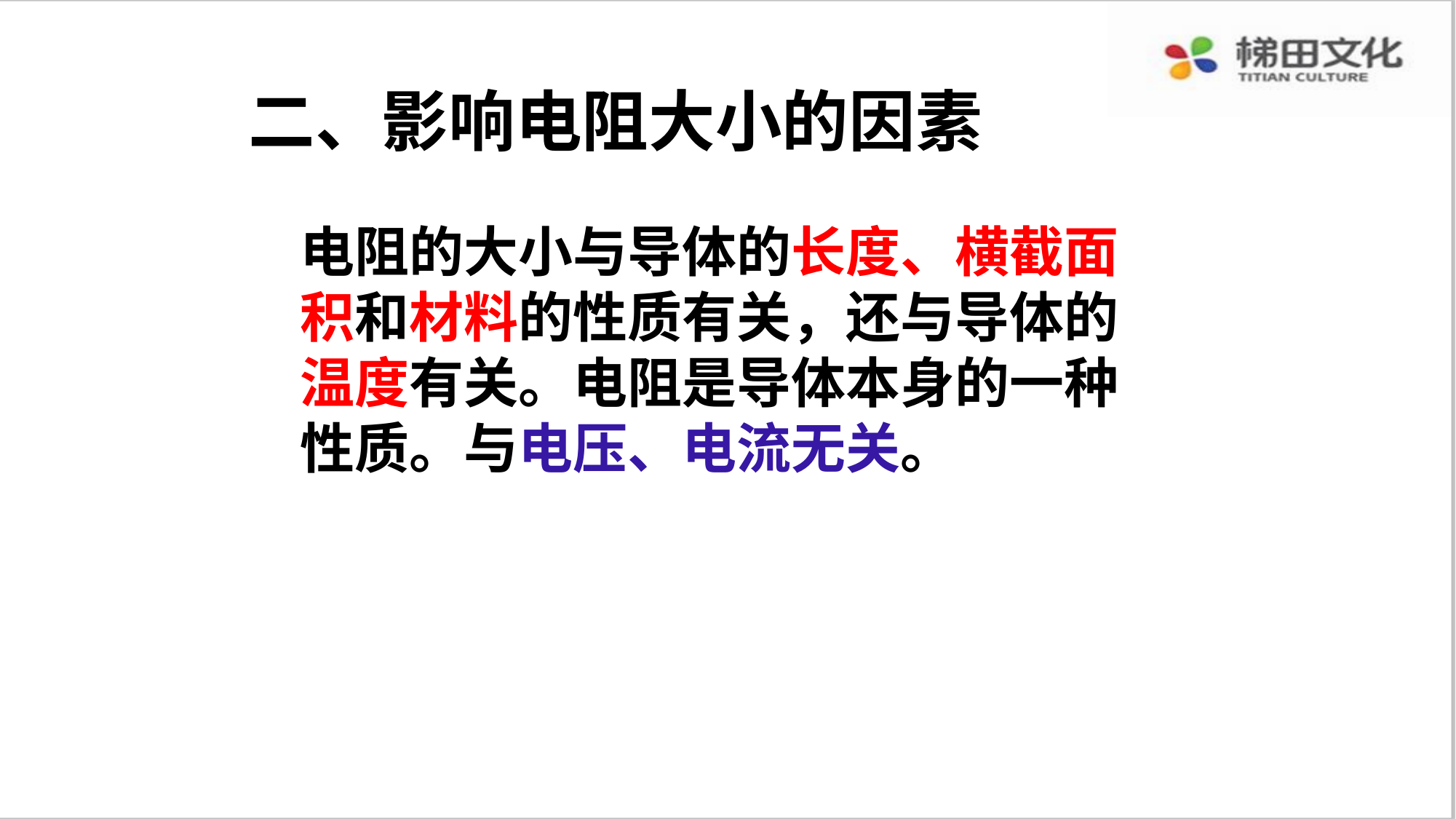

二、影响电阻大小的因素
电阻的大小与导体的长度、横截面积和材料的性质有关，还与导体的温度有关。电阻是导体本身的一种性质。与电压、电流无关。